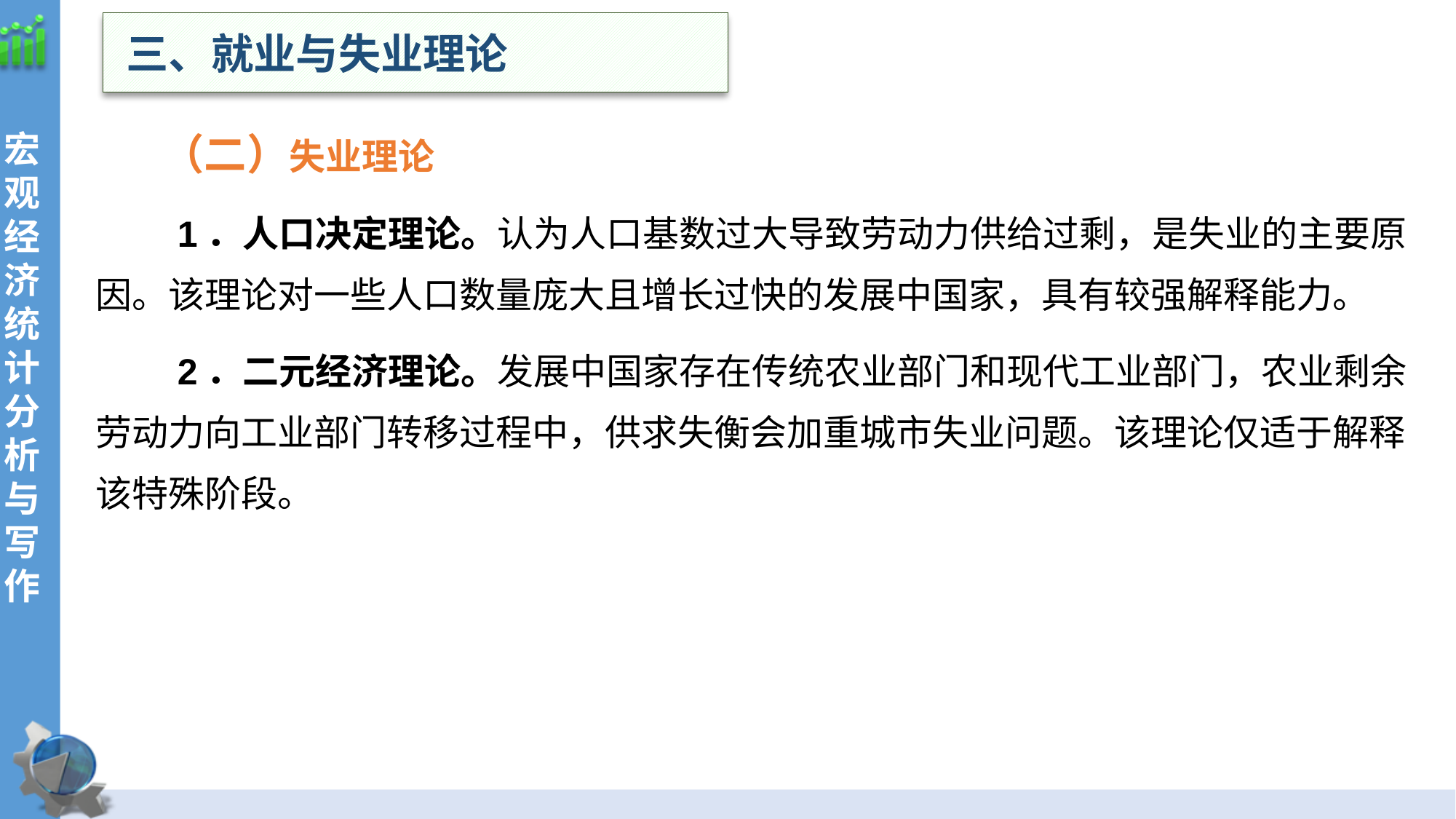

三、就业与失业理论
       （二）失业理论
        1．人口决定理论。认为人口基数过大导致劳动力供给过剩，是失业的主要原因。该理论对一些人口数量庞大且增长过快的发展中国家，具有较强解释能力。
        2．二元经济理论。发展中国家存在传统农业部门和现代工业部门，农业剩余劳动力向工业部门转移过程中，供求失衡会加重城市失业问题。该理论仅适于解释该特殊阶段。

19